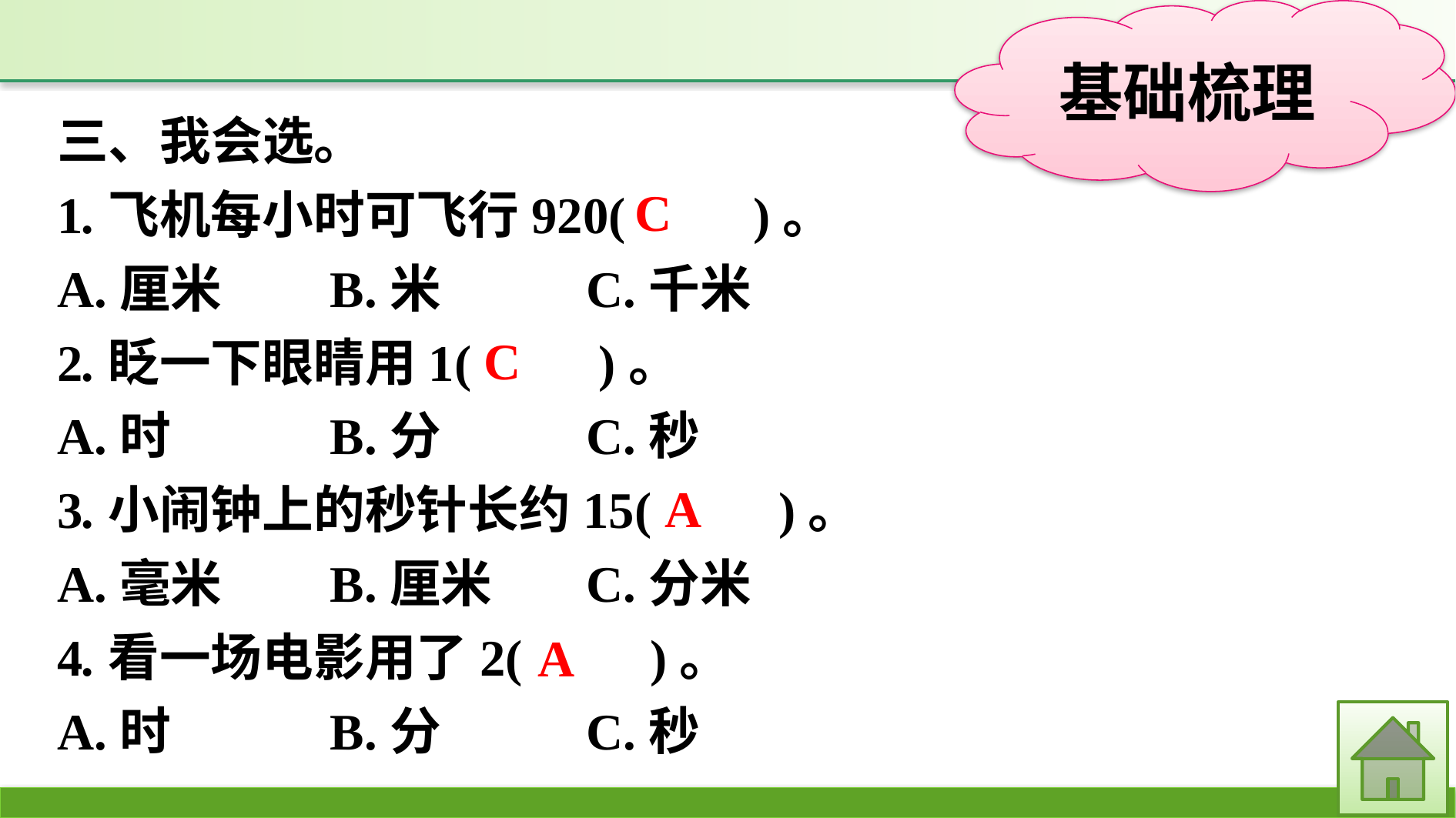

三、我会选。
1.飞机每小时可飞行920(　　)。
A.厘米	B.米		C.千米
2.眨一下眼睛用1(　　)。
A.时		B.分		C.秒
3.小闹钟上的秒针长约15(　　)。
A.毫米	B.厘米	C.分米
4.看一场电影用了2(　　)。
A.时		B.分		C.秒
C
C
A
A